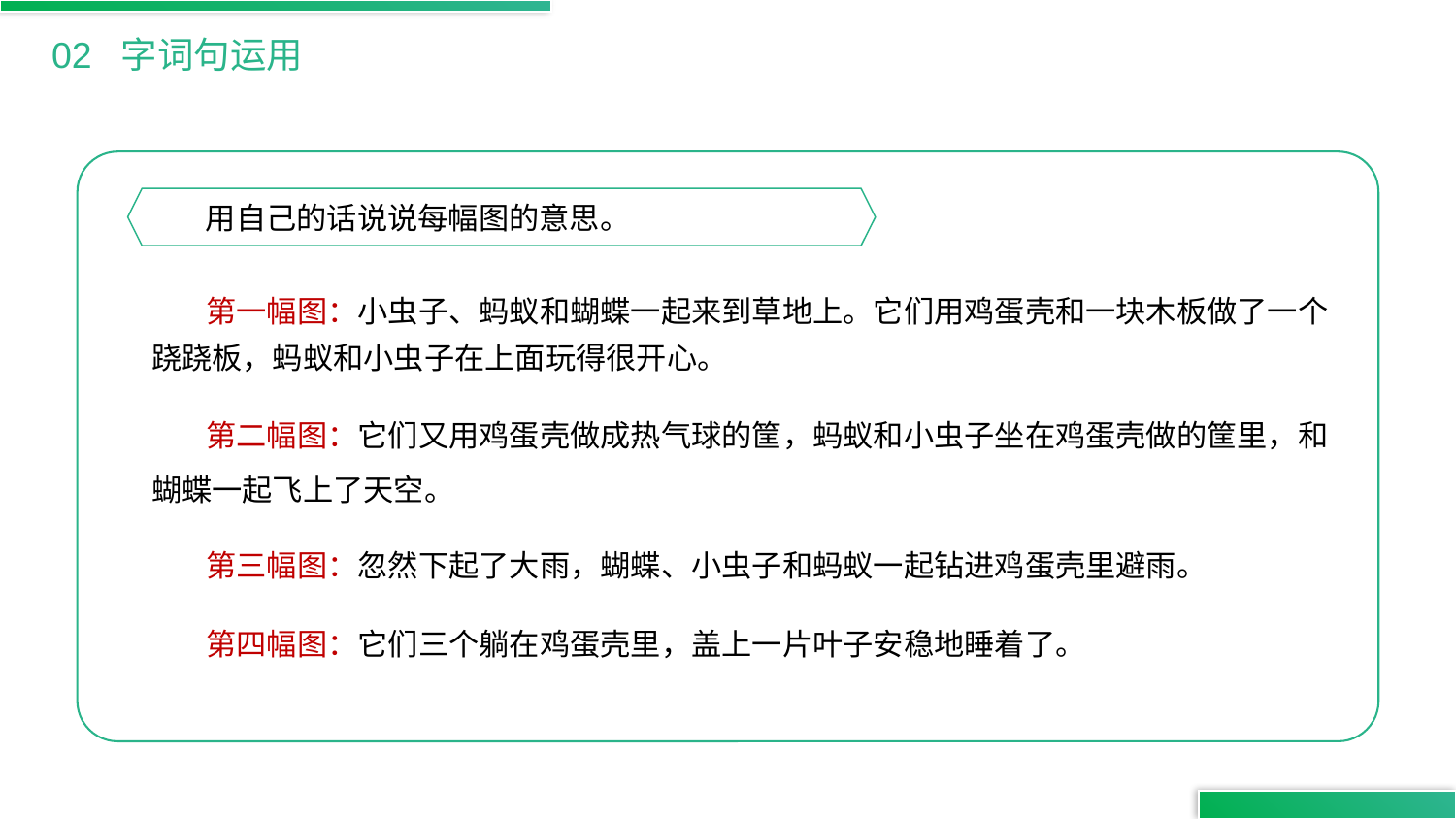

02  字词句运用
用自己的话说说每幅图的意思。
       第一幅图：小虫子、蚂蚁和蝴蝶一起来到草地上。它们用鸡蛋壳和一块木板做了一个跷跷板，蚂蚁和小虫子在上面玩得很开心。
       第二幅图：它们又用鸡蛋壳做成热气球的筐，蚂蚁和小虫子坐在鸡蛋壳做的筐里，和蝴蝶一起飞上了天空。
       第三幅图：忽然下起了大雨，蝴蝶、小虫子和蚂蚁一起钻进鸡蛋壳里避雨。
       第四幅图：它们三个躺在鸡蛋壳里，盖上一片叶子安稳地睡着了。